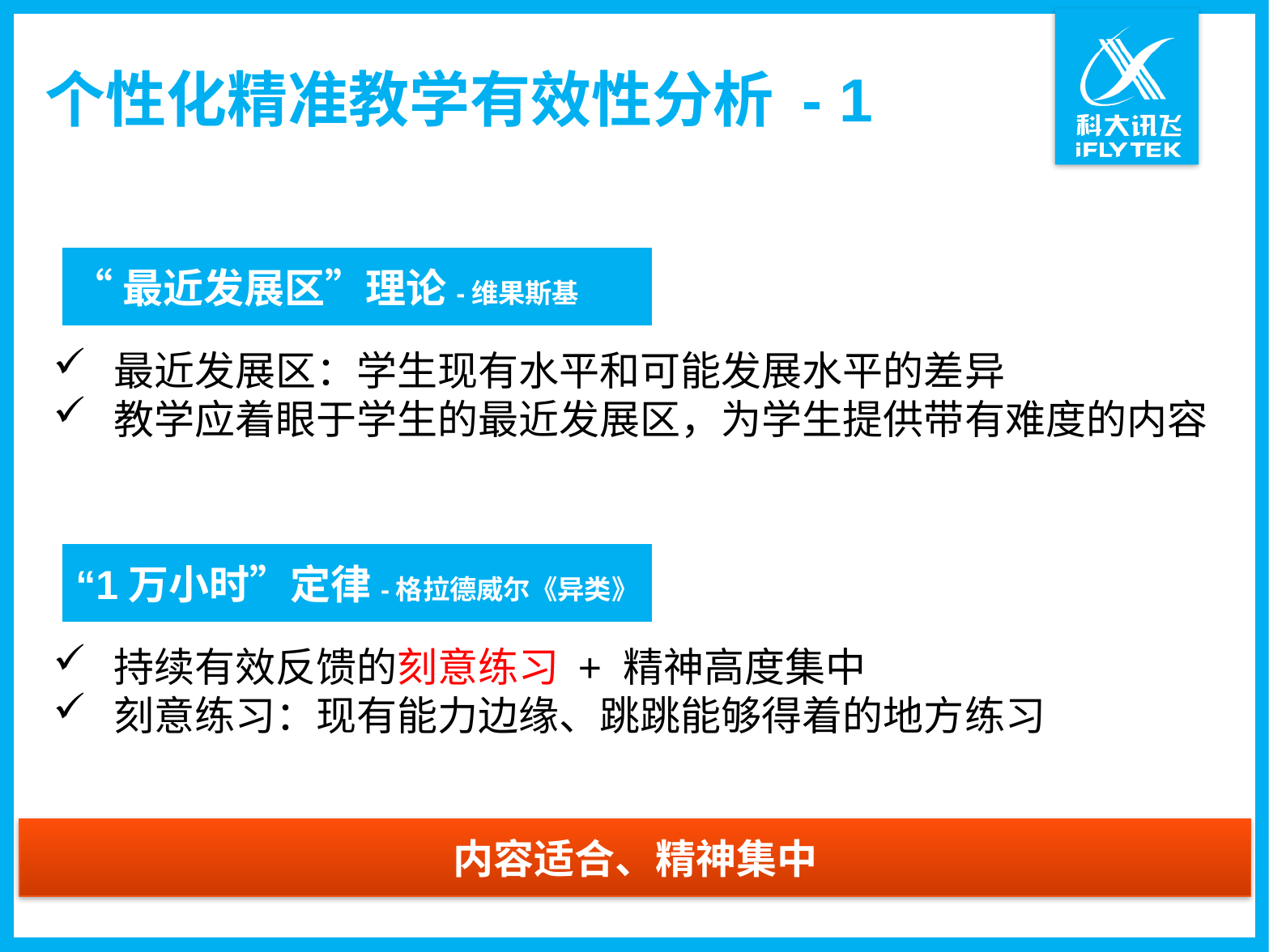

个性化精准教学有效性分析 - 1
“最近发展区”理论-维果斯基
最近发展区：学生现有水平和可能发展水平的差异
教学应着眼于学生的最近发展区，为学生提供带有难度的内容
“1万小时”定律-格拉德威尔《异类》
持续有效反馈的刻意练习 + 精神高度集中
刻意练习：现有能力边缘、跳跳能够得着的地方练习
内容适合、精神集中